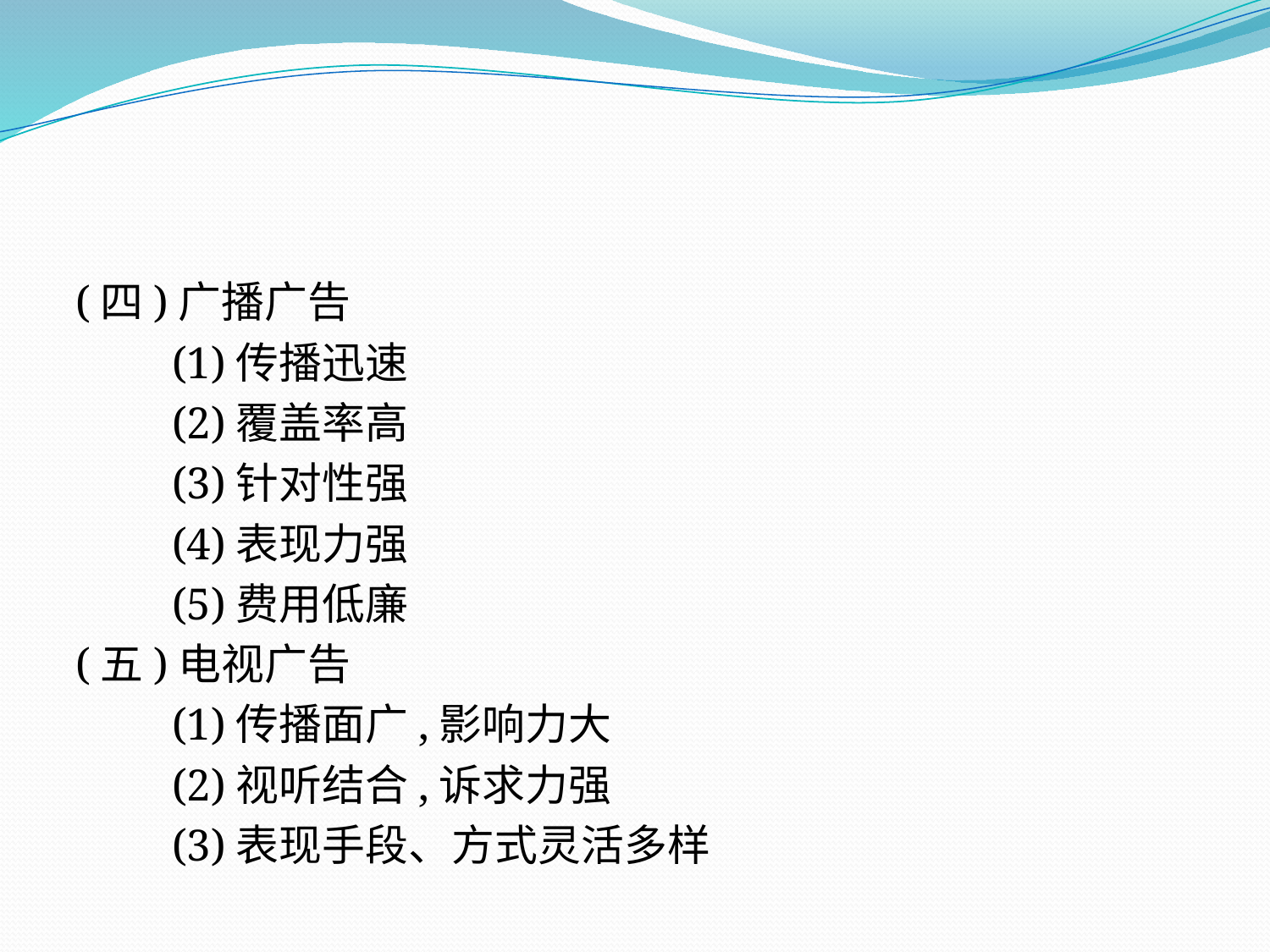

(四)广播广告
　　(1)传播迅速
　　(2)覆盖率高
　　(3)针对性强
　　(4)表现力强
　　(5)费用低廉
(五)电视广告
　　(1)传播面广,影响力大
　　(2)视听结合,诉求力强
　　(3)表现手段、方式灵活多样